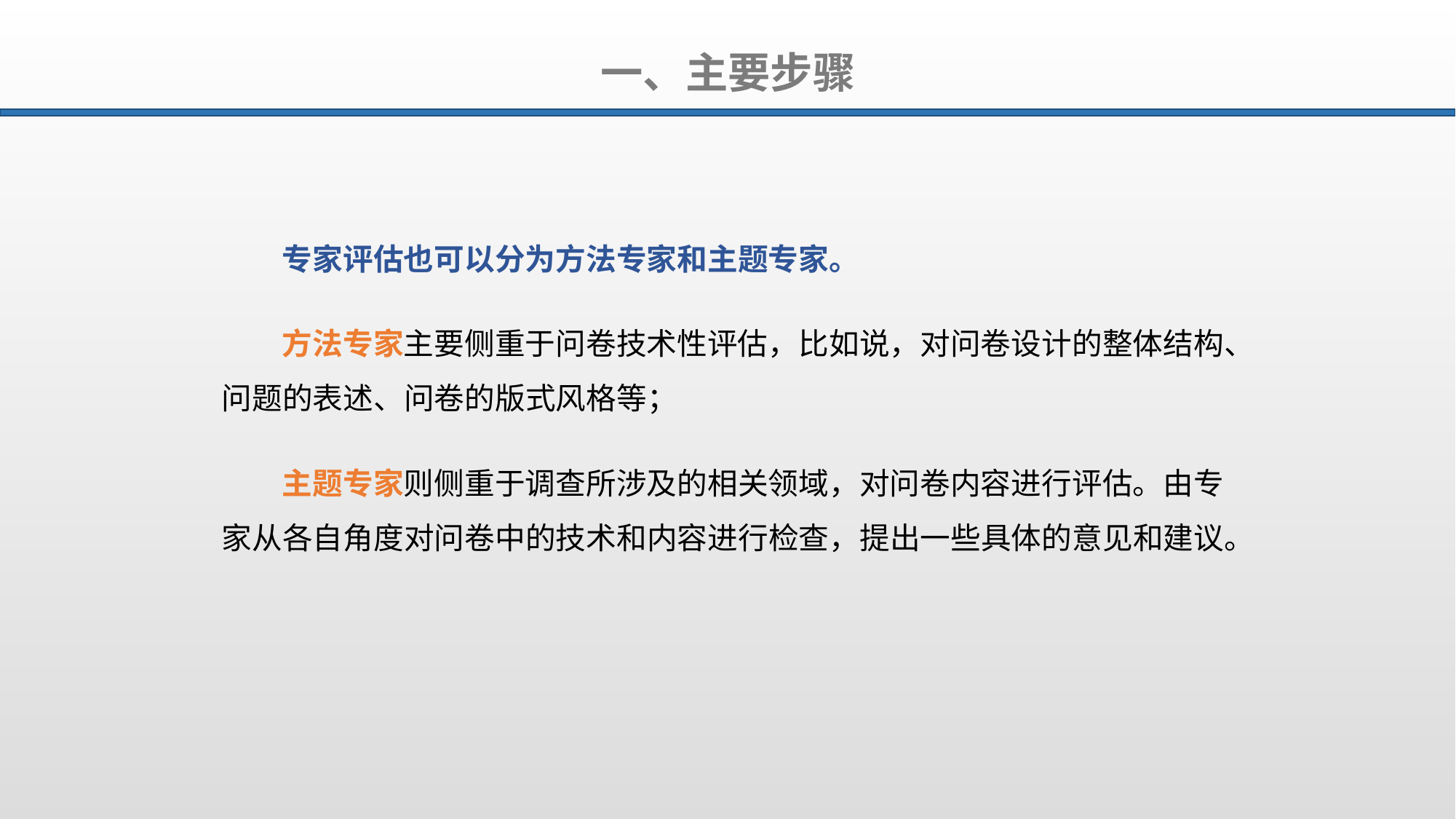

一、主要步骤

专家评估也可以分为方法专家和主题专家。
方法专家主要侧重于问卷技术性评估，比如说，对问卷设计的整体结构、问题的表述、问卷的版式风格等；
主题专家则侧重于调查所涉及的相关领域，对问卷内容进行评估。由专家从各自角度对问卷中的技术和内容进行检查，提出一些具体的意见和建议。